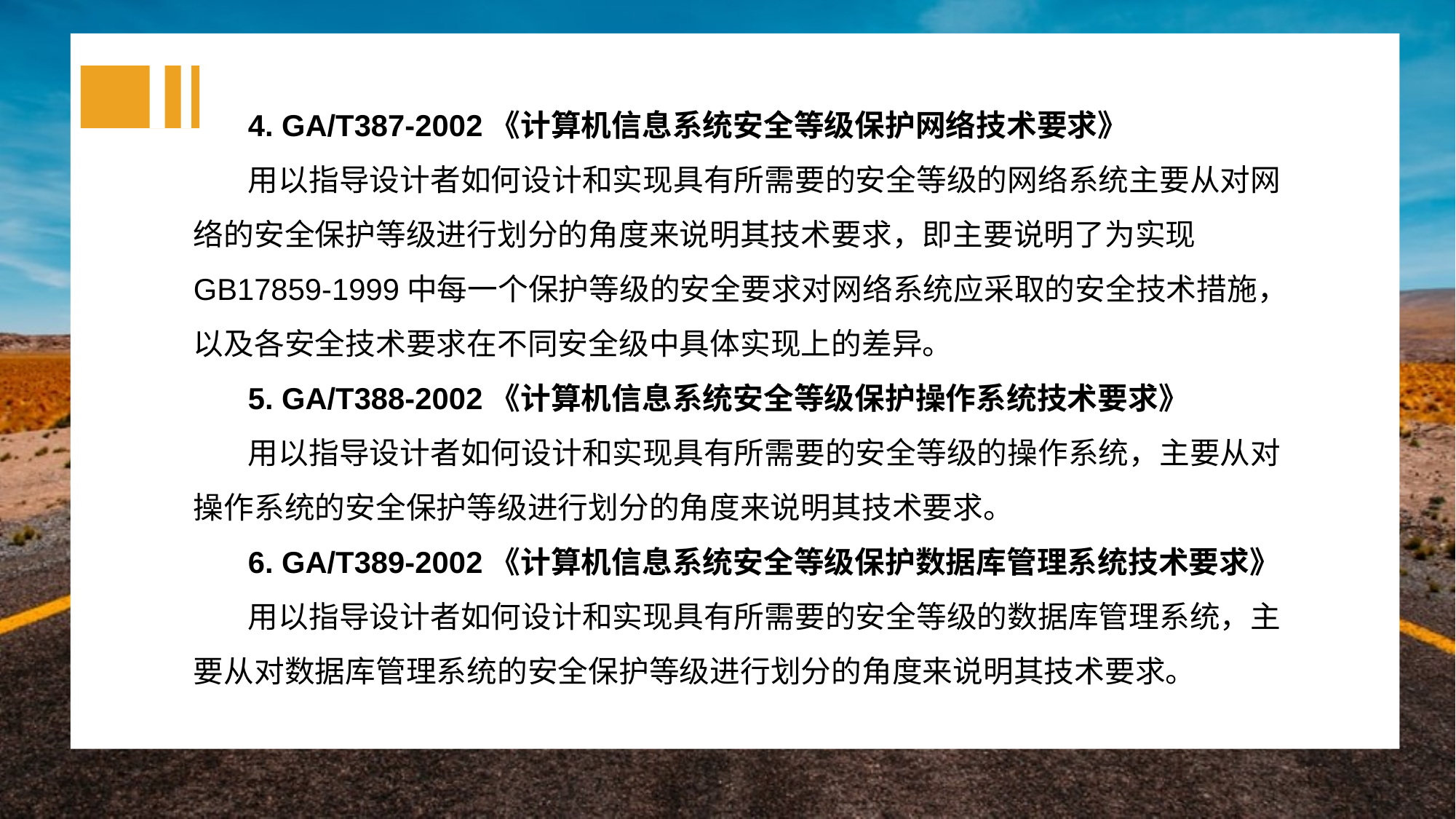

4. GA/T387-2002《计算机信息系统安全等级保护网络技术要求》
用以指导设计者如何设计和实现具有所需要的安全等级的网络系统主要从对网络的安全保护等级进行划分的角度来说明其技术要求，即主要说明了为实现GB17859-1999中每一个保护等级的安全要求对网络系统应采取的安全技术措施，以及各安全技术要求在不同安全级中具体实现上的差异。
5. GA/T388-2002《计算机信息系统安全等级保护操作系统技术要求》
用以指导设计者如何设计和实现具有所需要的安全等级的操作系统，主要从对操作系统的安全保护等级进行划分的角度来说明其技术要求。
6. GA/T389-2002《计算机信息系统安全等级保护数据库管理系统技术要求》
用以指导设计者如何设计和实现具有所需要的安全等级的数据库管理系统，主要从对数据库管理系统的安全保护等级进行划分的角度来说明其技术要求。